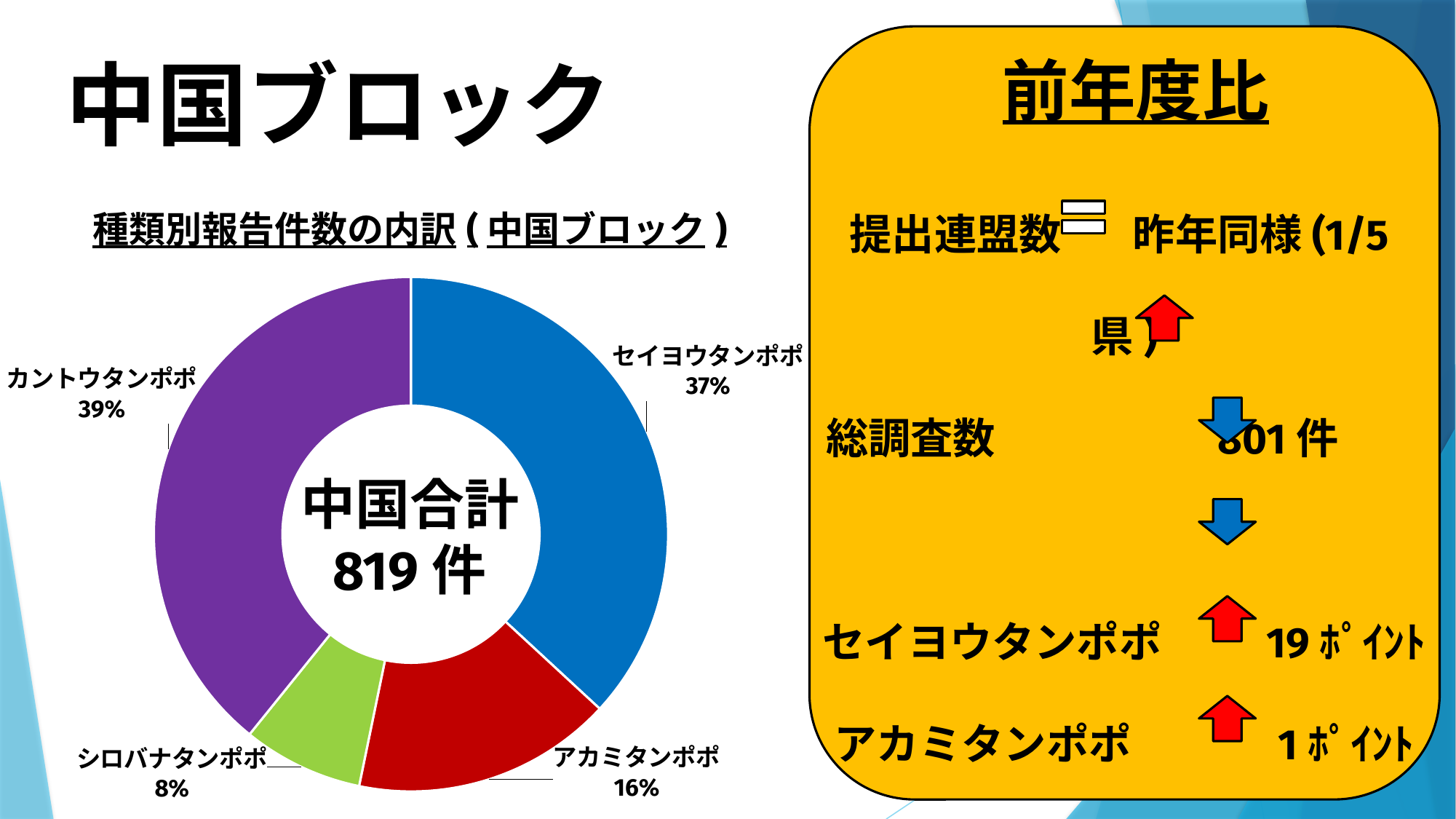

前年度比
中国ブロック
提出連盟数　   昨年同様(1/5県)
総調査数　　　　　801件
セイヨウタンポポ　　 19ﾎﾟｲﾝﾄ
アカミタンポポ 　　　1ﾎﾟｲﾝﾄ
シロバナタンポポ　　 3ﾎﾟｲﾝﾄ
カントウタンポポ　　 17ﾎﾟｲﾝﾄ

### Chart: 種類別報告件数の内訳(中国ブロック)

| Category |  |
|---|---|
| セイヨウタンポポ | 302.0 |
| アカミタンポポ | 134.0 |
| シロバナタンポポ | 62.0 |
| カントウタンポポ | 321.0 |

中国合計
819件